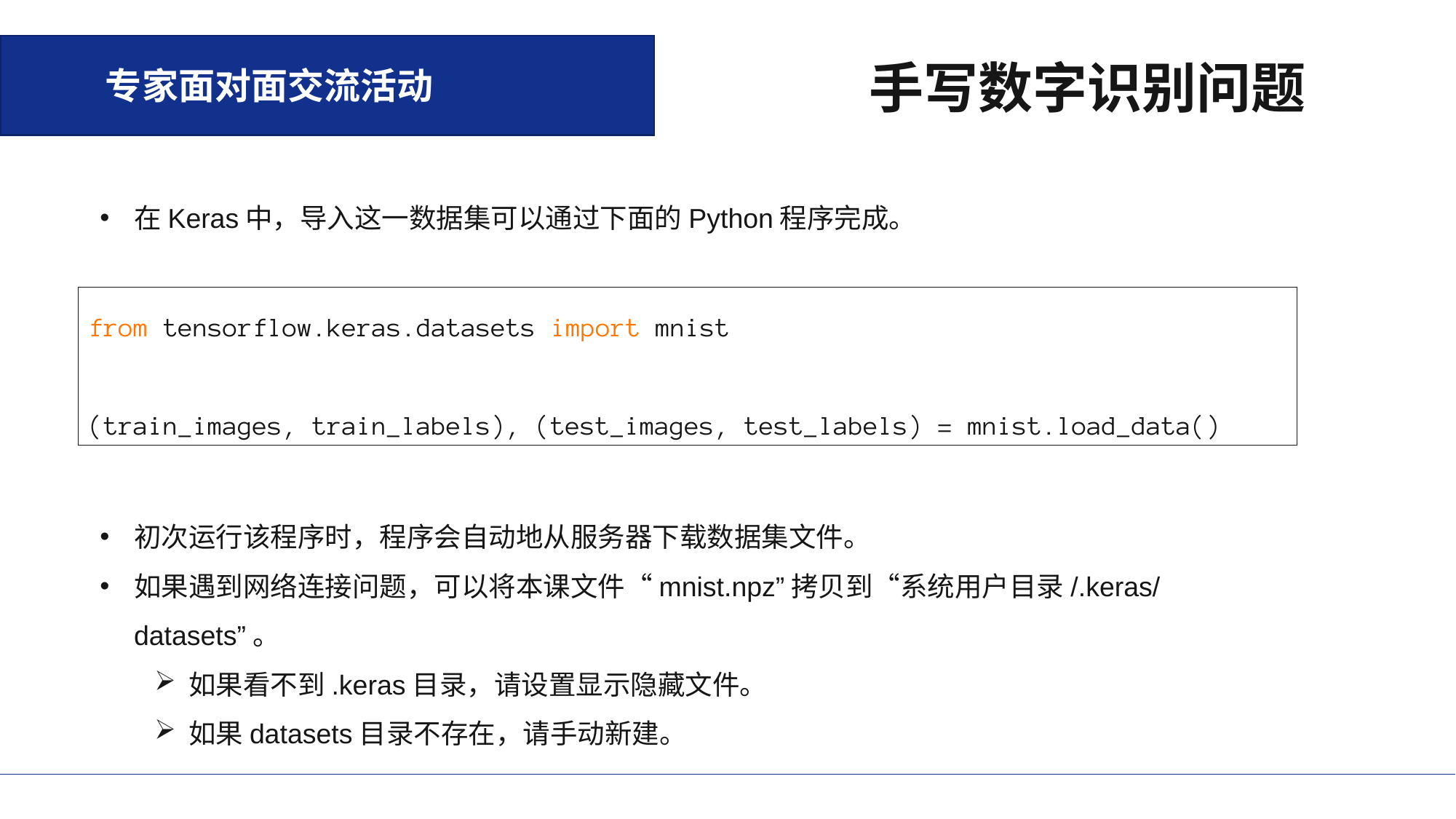

专家面对面交流活动
手写数字识别问题
在Keras中，导入这一数据集可以通过下面的Python程序完成。
from tensorflow.keras.datasets import mnist
(train_images, train_labels), (test_images, test_labels) = mnist.load_data()
初次运行该程序时，程序会自动地从服务器下载数据集文件。
如果遇到网络连接问题，可以将本课文件“mnist.npz”拷贝到“系统用户目录/.keras/datasets”。
如果看不到.keras目录，请设置显示隐藏文件。
如果datasets目录不存在，请手动新建。